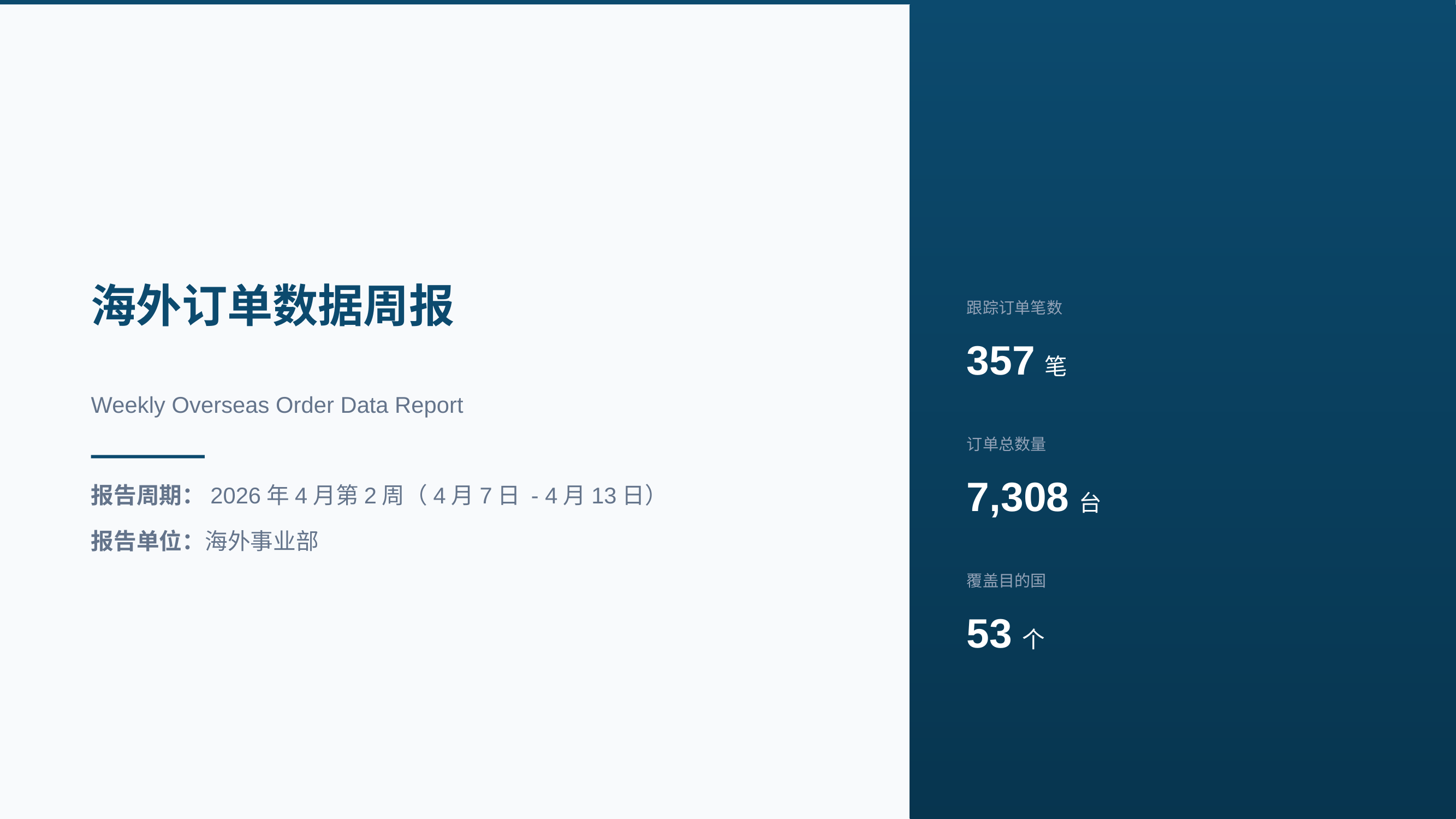

海外订单数据周报
跟踪订单笔数
357笔
Weekly Overseas Order Data Report
订单总数量

7,308台
报告周期：2026年4月第2周（4月7日 - 4月13日）
报告单位：海外事业部
覆盖目的国
53个